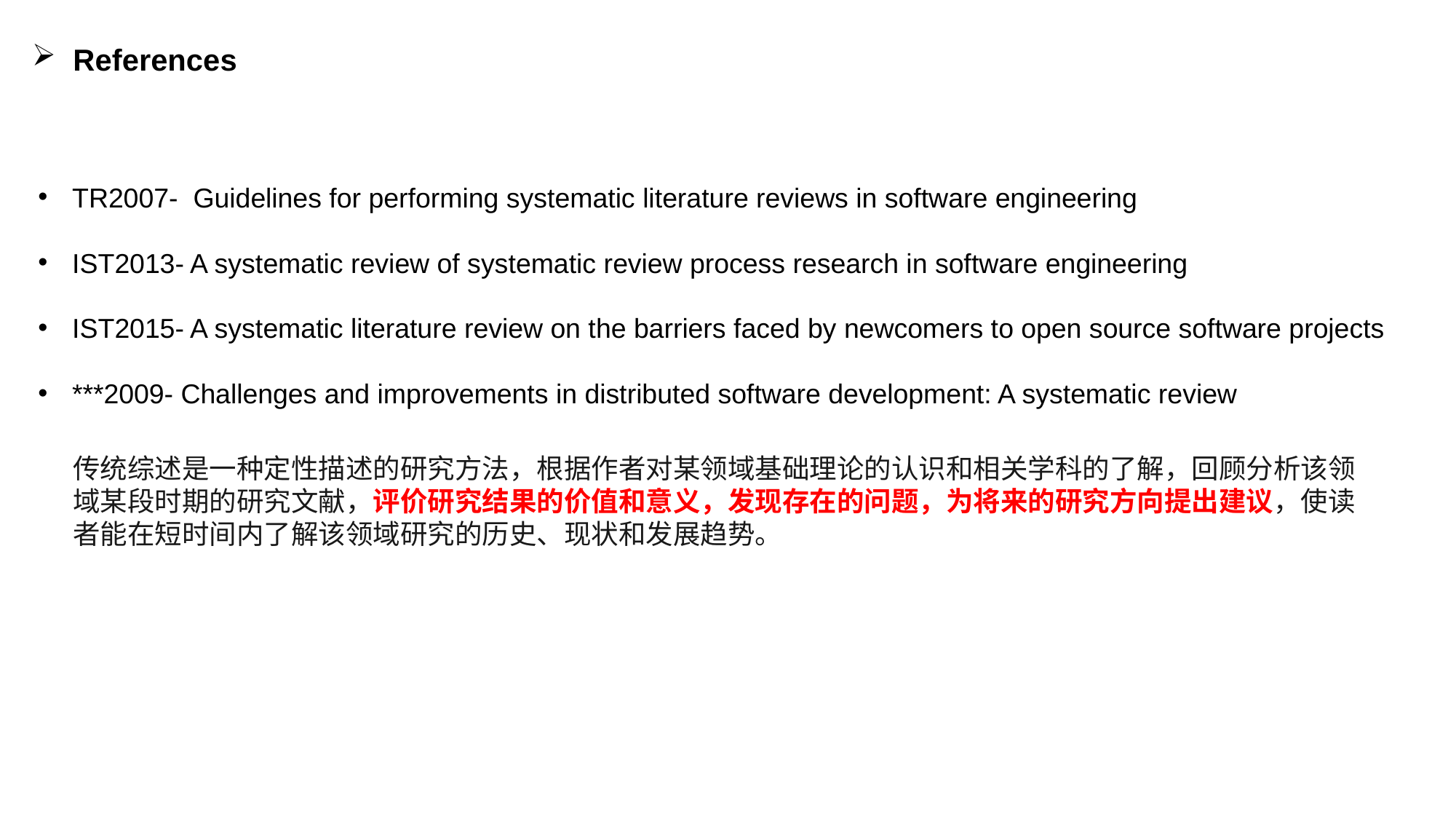

References
TR2007-  Guidelines for performing systematic literature reviews in software engineering
IST2013- A systematic review of systematic review process research in software engineering
IST2015- A systematic literature review on the barriers faced by newcomers to open source software projects
***2009- Challenges and improvements in distributed software development: A systematic review

传统综述是一种定性描述的研究方法，根据作者对某领域基础理论的认识和相关学科的了解，回顾分析该领域某段时期的研究文献，评价研究结果的价值和意义，发现存在的问题，为将来的研究方向提出建议，使读者能在短时间内了解该领域研究的历史、现状和发展趋势。